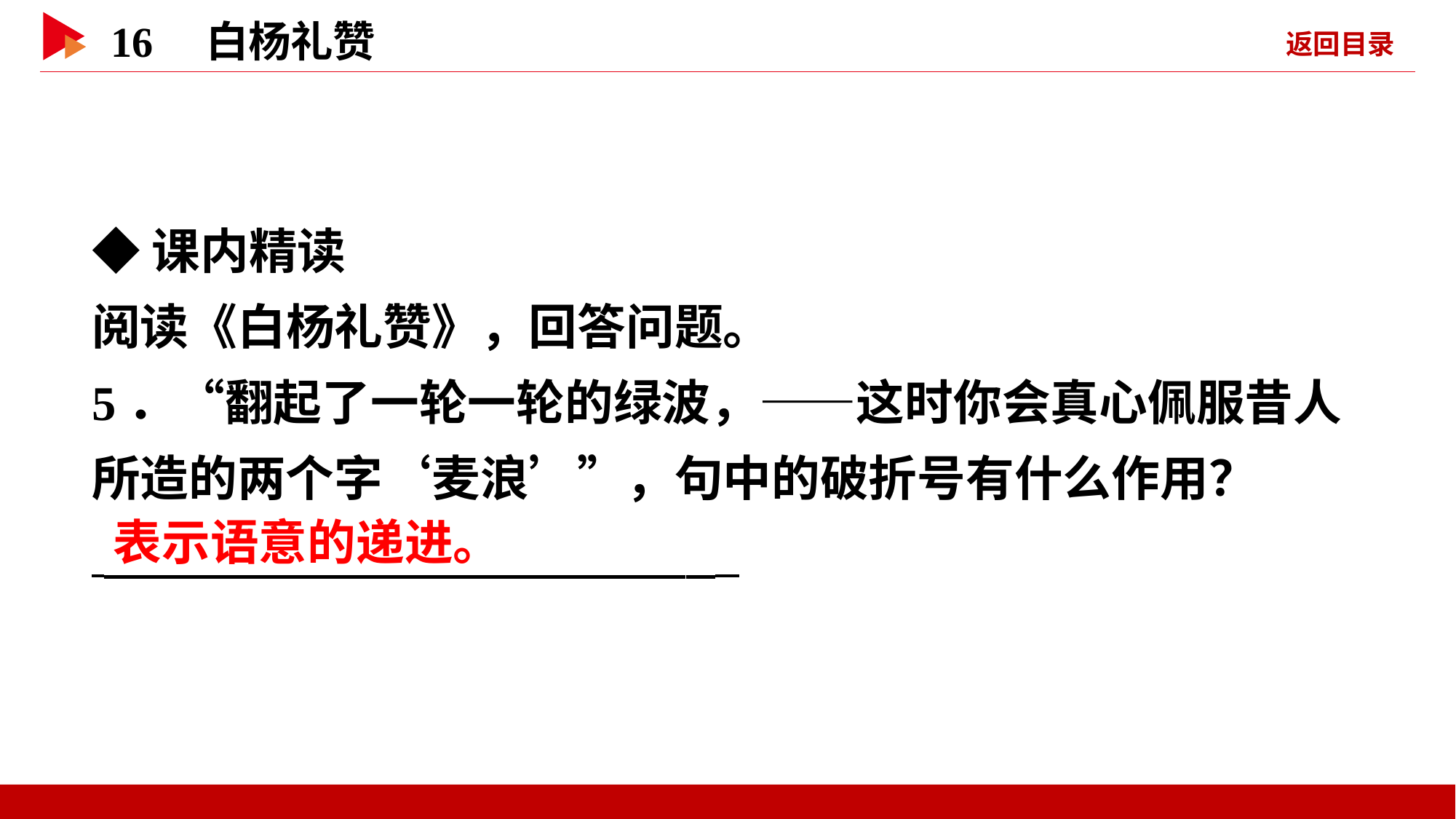

◆课内精读
阅读《白杨礼赞》，回答问题。
5．“翻起了一轮一轮的绿波，——这时你会真心佩服昔人所造的两个字‘麦浪’”，句中的破折号有什么作用？
                     _
 表示语意的递进。